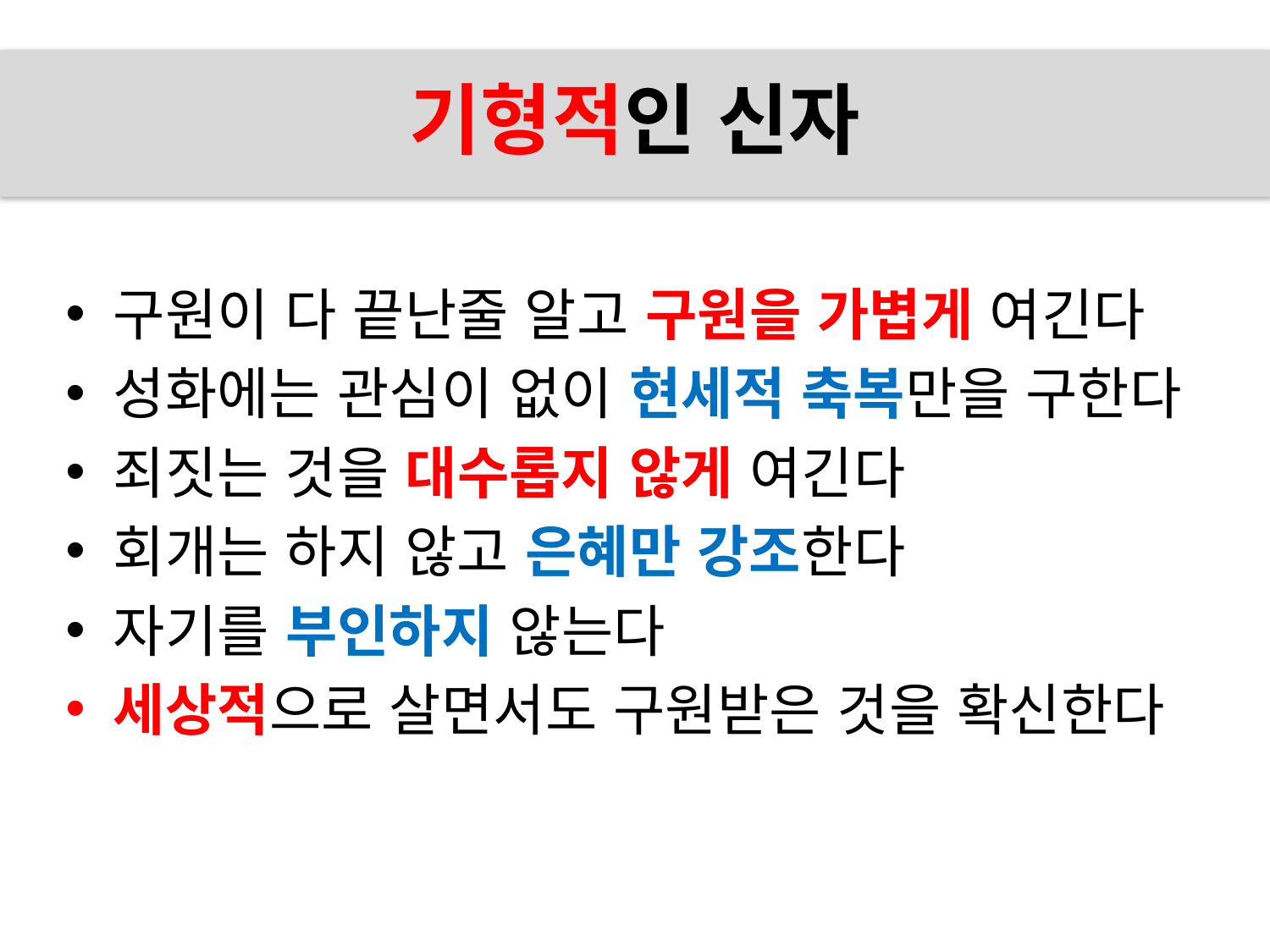

# 기형적인 신자

구원이 다 끝난줄 알고 구원을 가볍게 여긴다
성화에는 관심이 없이 현세적 축복만을 구한다
죄짓는 것을 대수롭지 않게 여긴다
회개는 하지 않고 은혜만 강조한다
자기를 부인하지 않는다
세상적으로 살면서도 구원받은 것을 확신한다